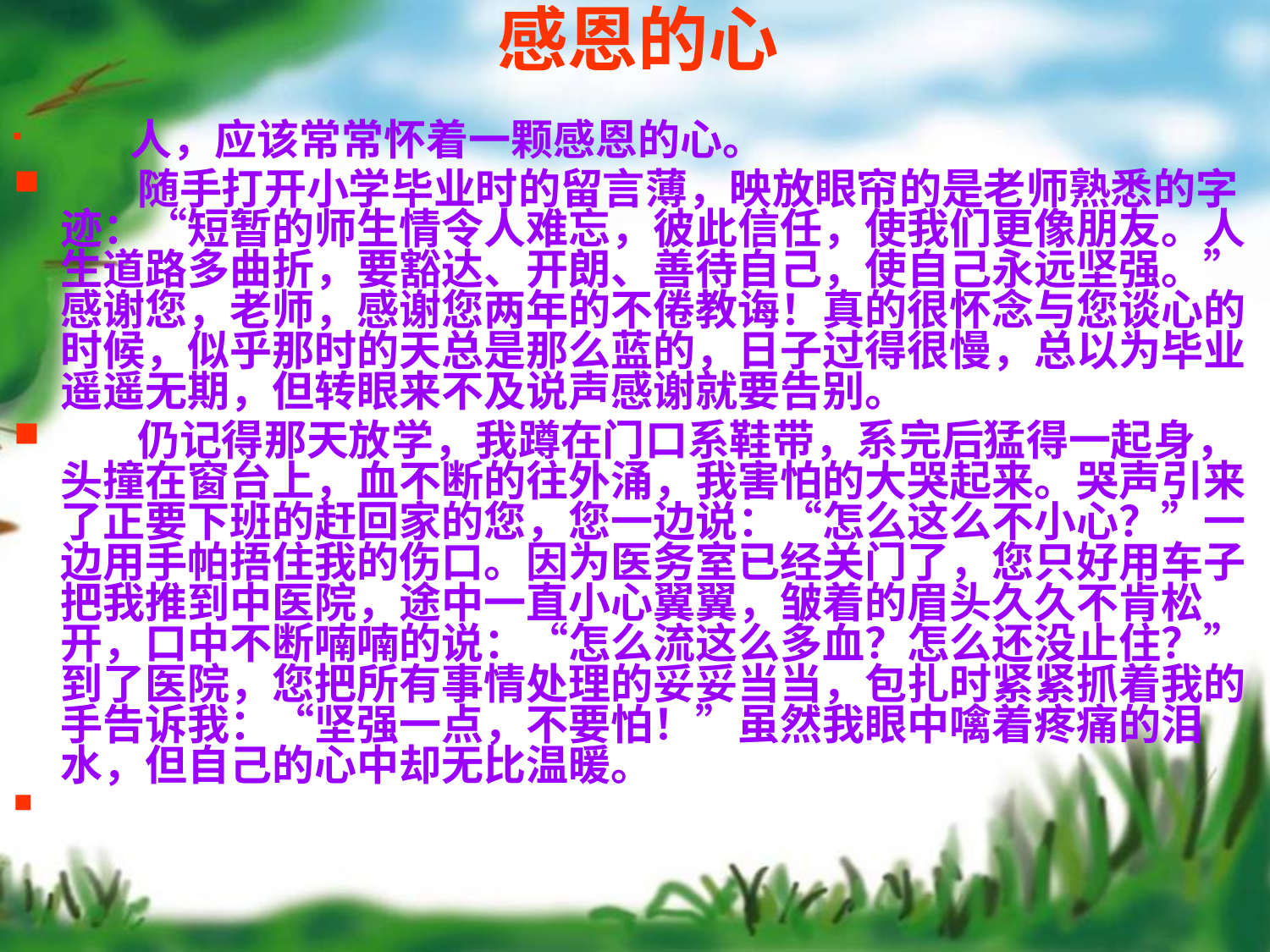

# 感恩的心
                     人，应该常常怀着一颗感恩的心。
       随手打开小学毕业时的留言薄，映放眼帘的是老师熟悉的字迹：“短暂的师生情令人难忘，彼此信任，使我们更像朋友。人生道路多曲折，要豁达、开朗、善待自己，使自己永远坚强。”感谢您，老师，感谢您两年的不倦教诲！真的很怀念与您谈心的时候，似乎那时的天总是那么蓝的，日子过得很慢，总以为毕业遥遥无期，但转眼来不及说声感谢就要告别。
       仍记得那天放学，我蹲在门口系鞋带，系完后猛得一起身，头撞在窗台上，血不断的往外涌，我害怕的大哭起来。哭声引来了正要下班的赶回家的您，您一边说：“怎么这么不小心？”一边用手帕捂住我的伤口。因为医务室已经关门了，您只好用车子把我推到中医院，途中一直小心翼翼，皱着的眉头久久不肯松开，口中不断喃喃的说：“怎么流这么多血？怎么还没止住？”到了医院，您把所有事情处理的妥妥当当，包扎时紧紧抓着我的手告诉我：“坚强一点，不要怕！”虽然我眼中噙着疼痛的泪水，但自己的心中却无比温暖。